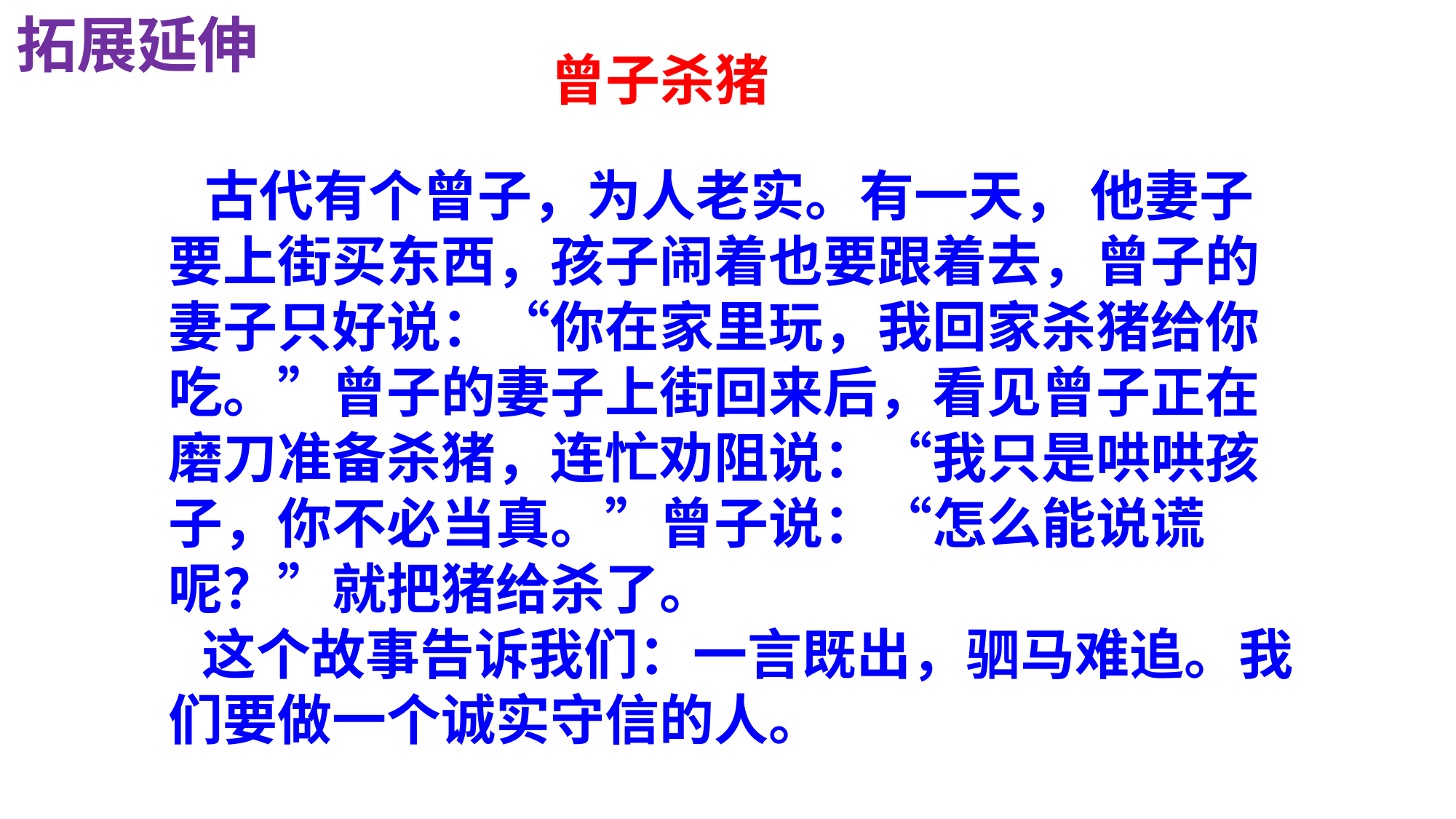

拓展延伸
# 曾子杀猪
正面事例
       古代有个曾子，为人老实。有一天， 他妻子要上街买东西，孩子闹着也要跟着去，曾子的妻子只好说：“你在家里玩，我回家杀猪给你吃。”曾子的妻子上街回来后，看见曾子正在磨刀准备杀猪，连忙劝阻说：“我只是哄哄孩子，你不必当真。”曾子说：“怎么能说谎呢？”就把猪给杀了。
     这个故事告诉我们：一言既出，驷马难追。我们要做一个诚实守信的人。